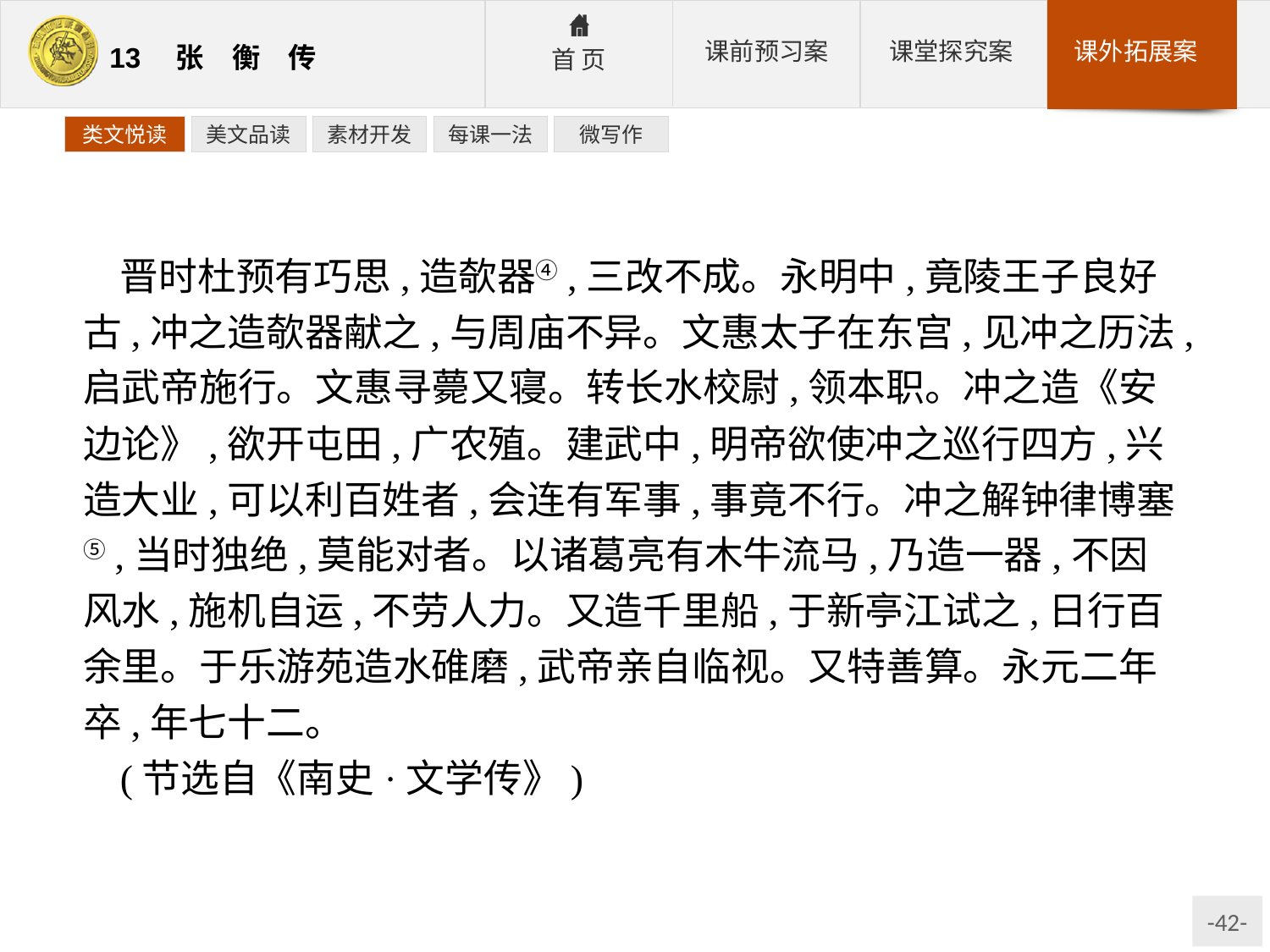

类文悦读
美文品读
素材开发
每课一法
微写作
晋时杜预有巧思,造欹器④,三改不成。永明中,竟陵王子良好古,冲之造欹器献之,与周庙不异。文惠太子在东宫,见冲之历法,启武帝施行。文惠寻薨又寝。转长水校尉,领本职。冲之造《安边论》,欲开屯田,广农殖。建武中,明帝欲使冲之巡行四方,兴造大业,可以利百姓者,会连有军事,事竟不行。冲之解钟律博塞⑤,当时独绝,莫能对者。以诸葛亮有木牛流马,乃造一器,不因风水,施机自运,不劳人力。又造千里船,于新亭江试之,日行百余里。于乐游苑造水碓磨,武帝亲自临视。又特善算。永元二年卒,年七十二。
(节选自《南史·文学传》)